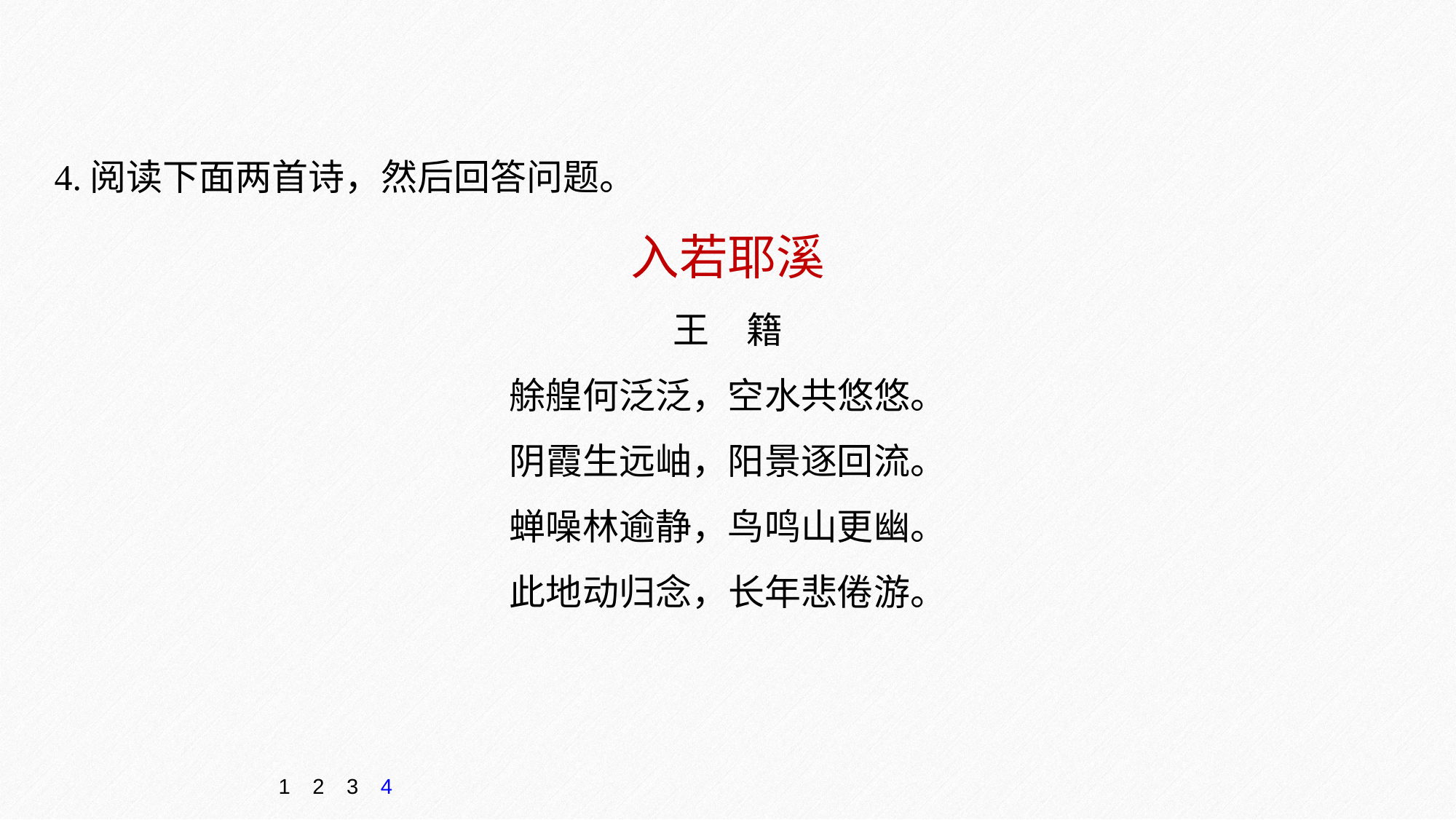

4.阅读下面两首诗，然后回答问题。
入若耶溪
王　籍
艅艎何泛泛，空水共悠悠。
阴霞生远岫，阳景逐回流。
蝉噪林逾静，鸟鸣山更幽。
此地动归念，长年悲倦游。
1
2
3
4